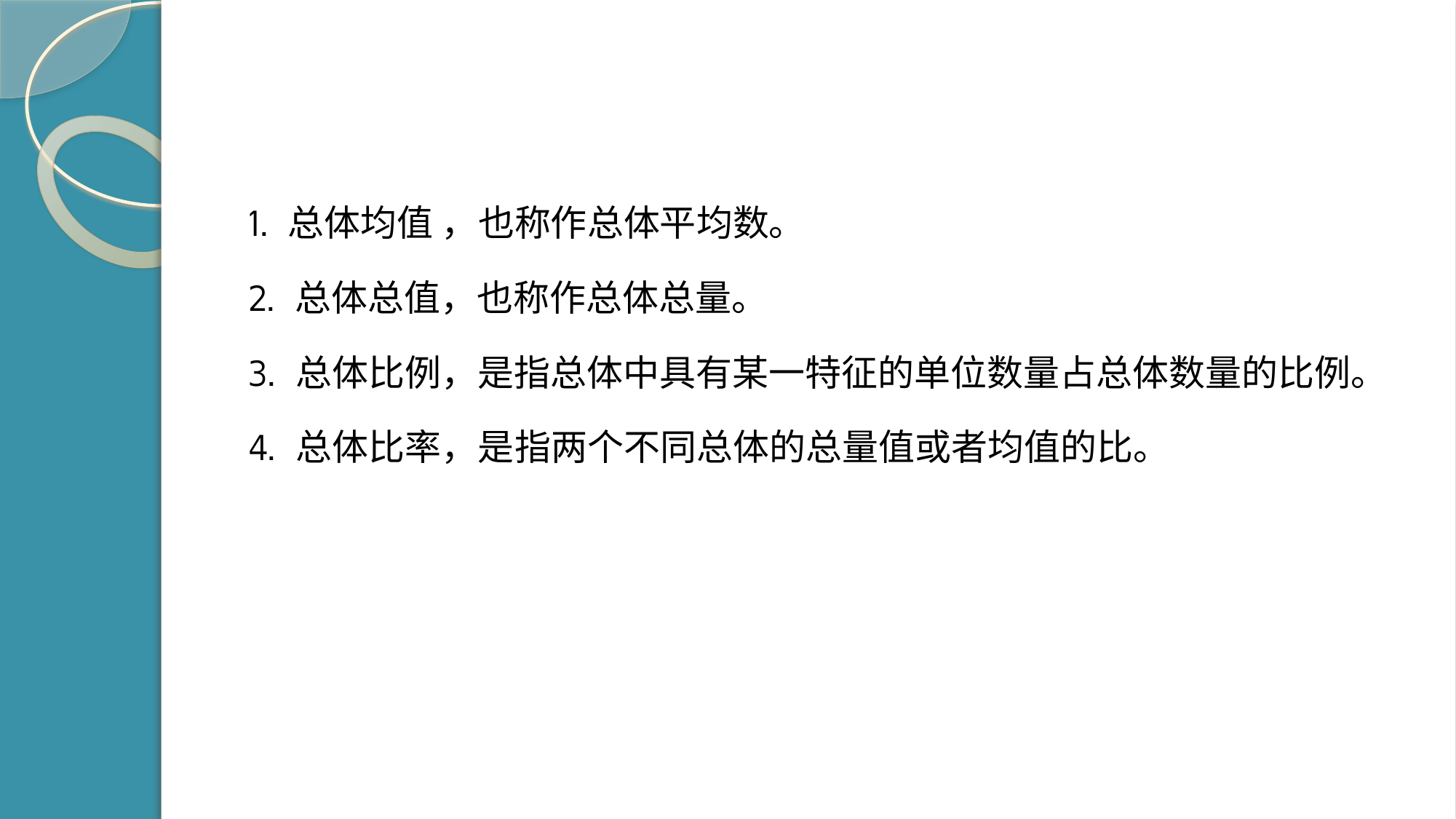

#
1. 总体均值 ，也称作总体平均数。
2. 总体总值，也称作总体总量。
3. 总体比例，是指总体中具有某一特征的单位数量占总体数量的比例。
4. 总体比率，是指两个不同总体的总量值或者均值的比。